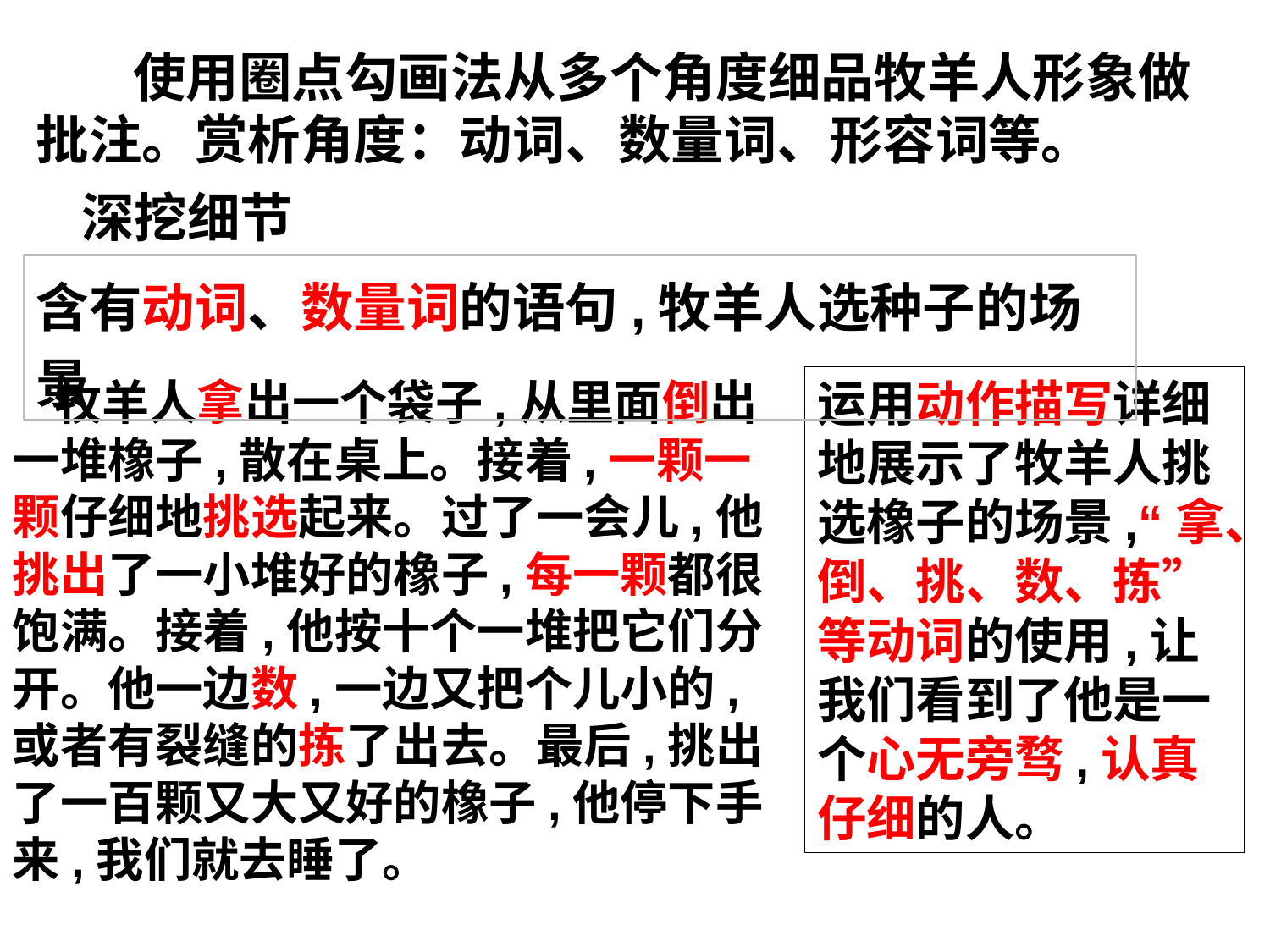

使用圈点勾画法从多个角度细品牧羊人形象做批注。赏析角度：动词、数量词、形容词等。
深挖细节
含有动词、数量词的语句,牧羊人选种子的场景
    牧羊人拿出一个袋子,从里面倒出一堆橡子,散在桌上。接着,一颗一颗仔细地挑选起来。过了一会儿,他挑出了一小堆好的橡子,每一颗都很饱满。接着,他按十个一堆把它们分开。他一边数,一边又把个儿小的,或者有裂缝的拣了出去。最后,挑出了一百颗又大又好的橡子,他停下手来,我们就去睡了。
运用动作描写详细地展示了牧羊人挑选橡子的场景,“拿、倒、挑、数、拣”等动词的使用,让我们看到了他是一个心无旁骛,认真仔细的人。